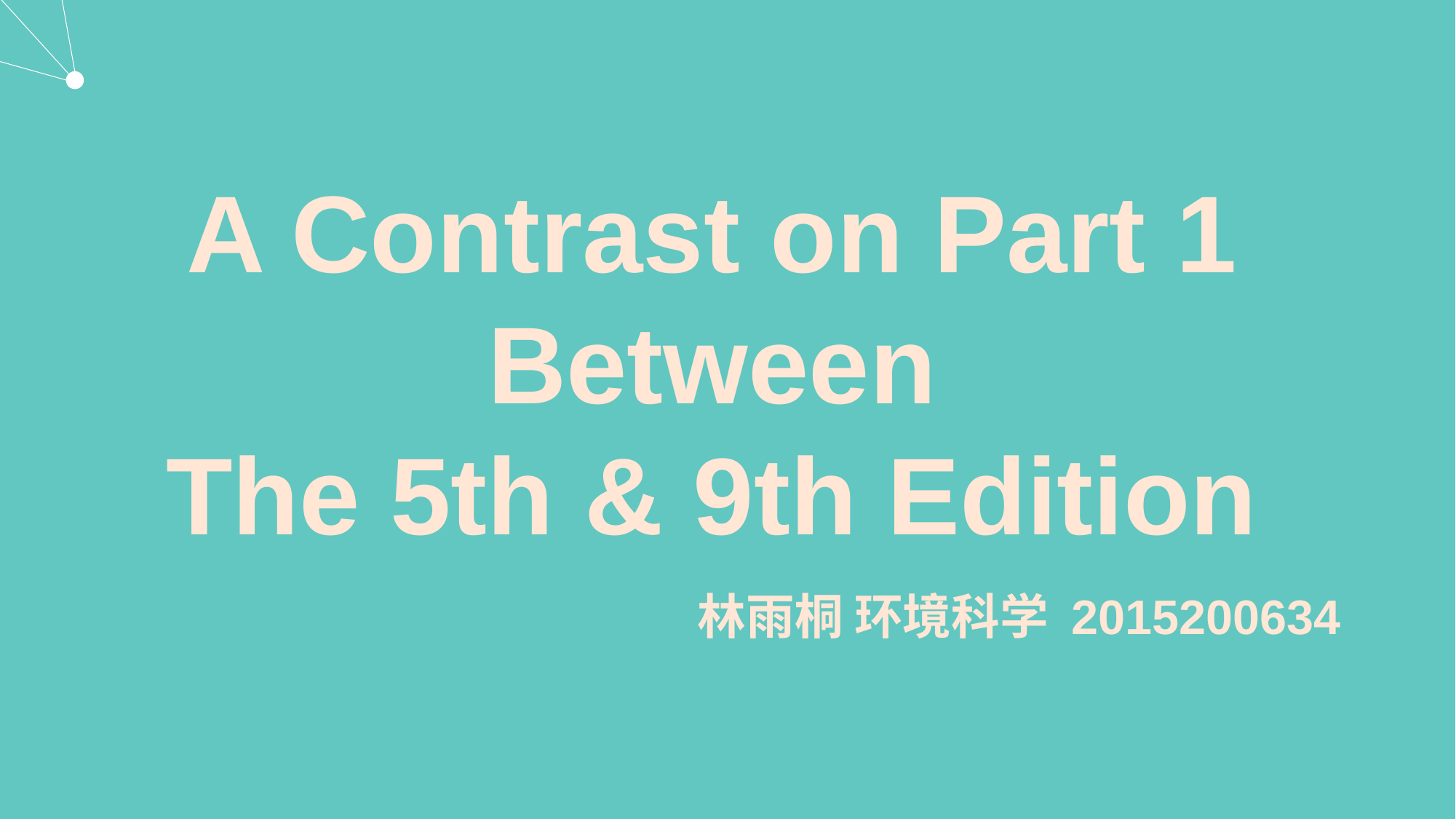

#
A Contrast on Part 1
Between
The 5th & 9th Edition

林雨桐 环境科学 2015200634